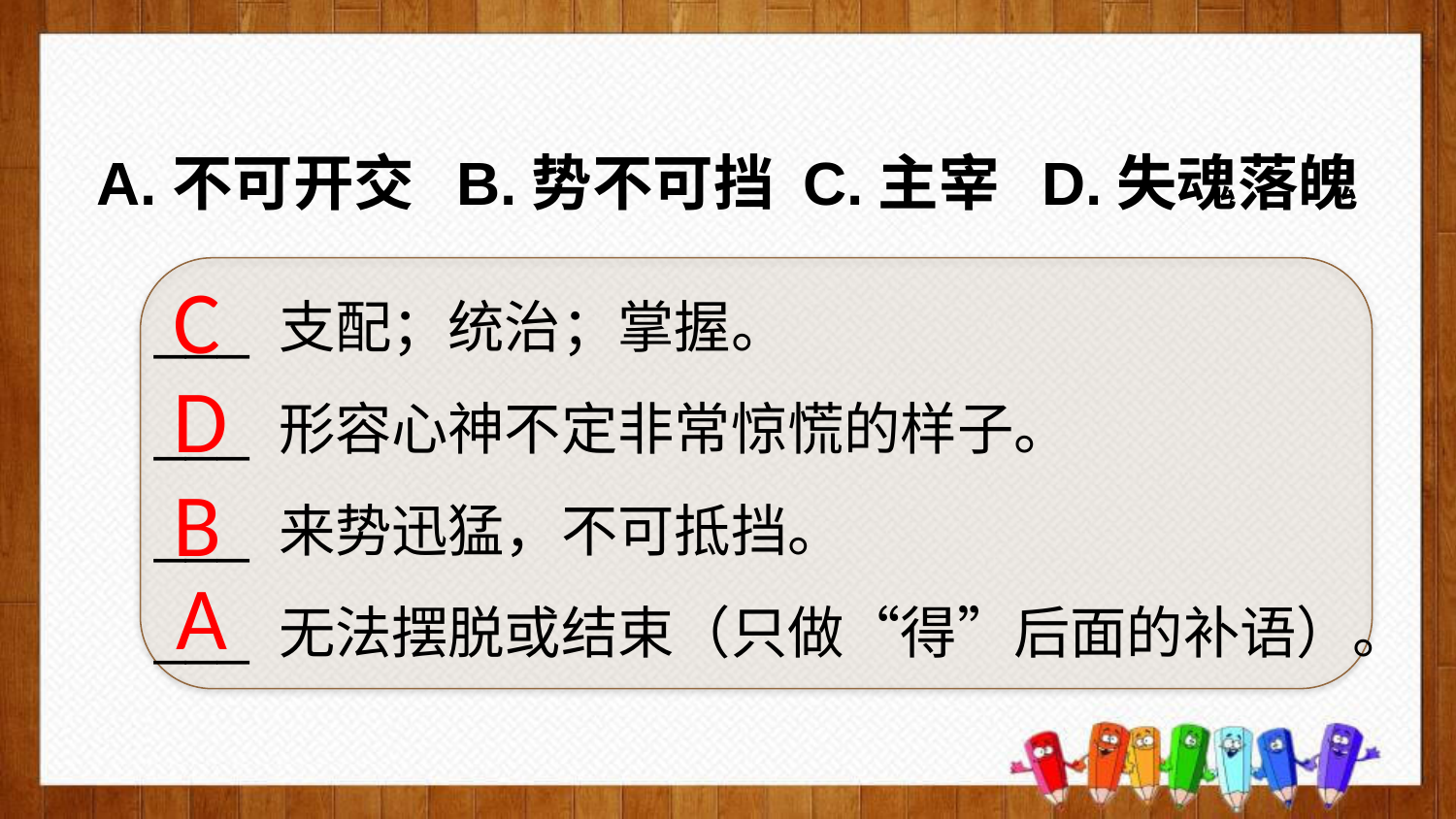

A.不可开交  B.势不可挡 C.主宰  D.失魂落魄
___ 支配；统治；掌握。
___ 形容心神不定非常惊慌的样子。
___ 来势迅猛，不可抵挡。
___ 无法摆脱或结束（只做“得”后面的补语）。

C
D
B
A